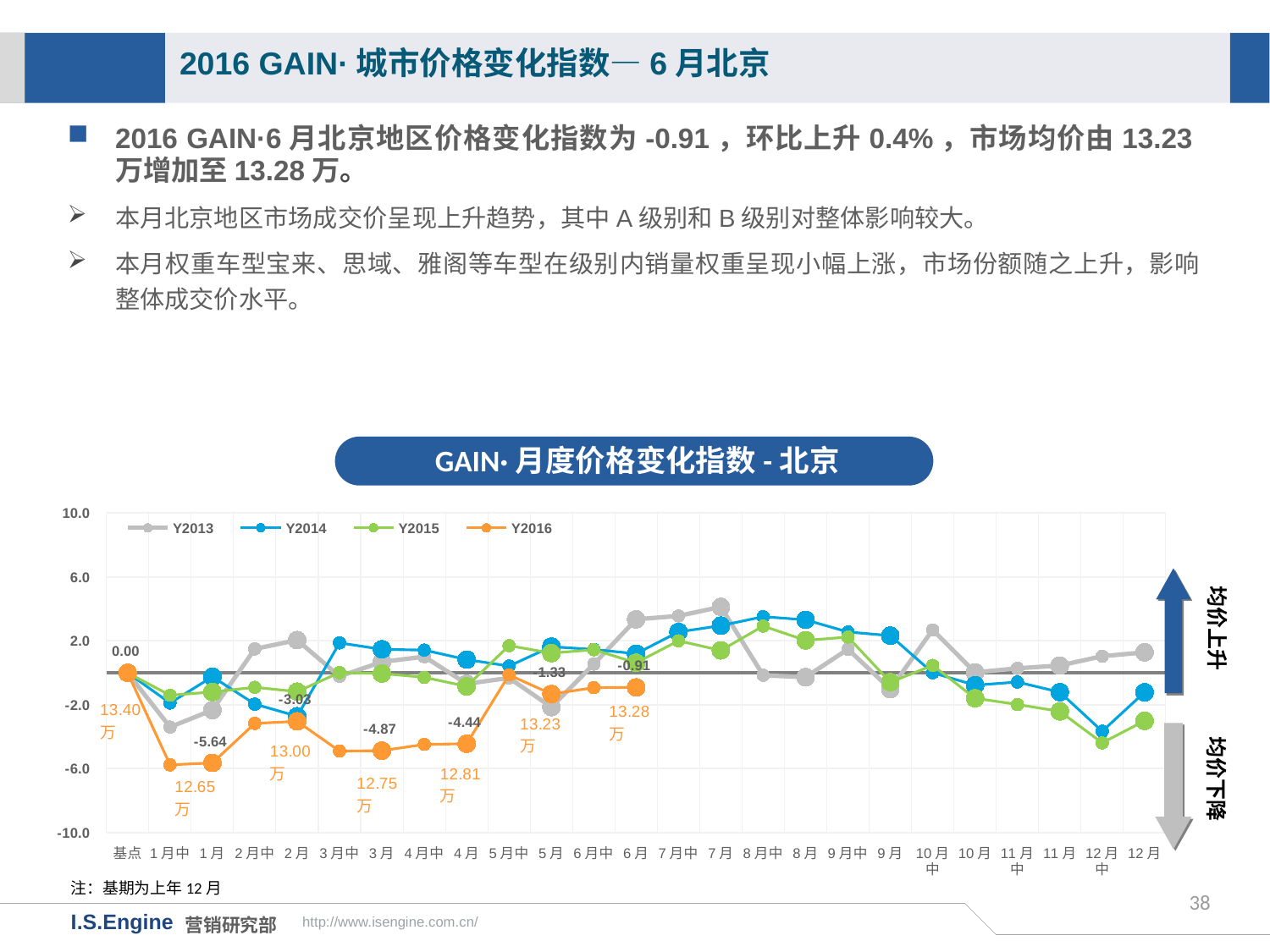

2016 GAIN·城市价格变化指数—6月北京
2016 GAIN·6月北京地区价格变化指数为-0.91，环比上升0.4%，市场均价由13.23万增加至13.28万。
本月北京地区市场成交价呈现上升趋势，其中A级别和B级别对整体影响较大。
本月权重车型宝来、思域、雅阁等车型在级别内销量权重呈现小幅上涨，市场份额随之上升，影响整体成交价水平。

GAIN·月度价格变化指数-北京

[unsupported chart]

均价上升

均价下降

注：基期为上年12月
38